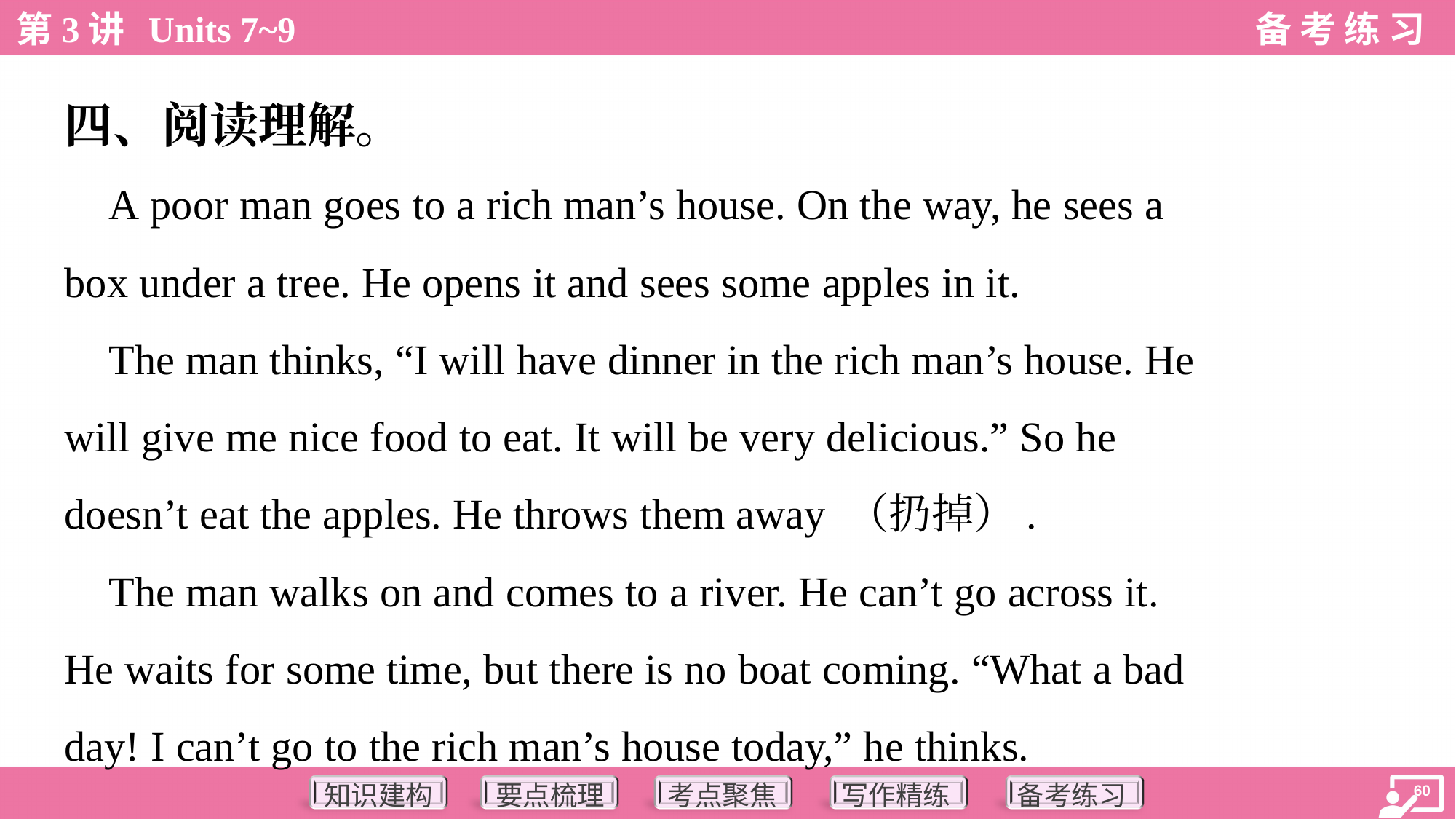

四、阅读理解。
    A poor man goes to a rich man’s house. On the way, he sees a
box under a tree. He opens it and sees some apples in it.
    The man thinks, “I will have dinner in the rich man’s house. He
will give me nice food to eat. It will be very delicious.” So he
doesn’t eat the apples. He throws them away （扔掉）.
    The man walks on and comes to a river. He can’t go across it.
He waits for some time, but there is no boat coming. “What a bad
day! I can’t go to the rich man’s house today,” he thinks.